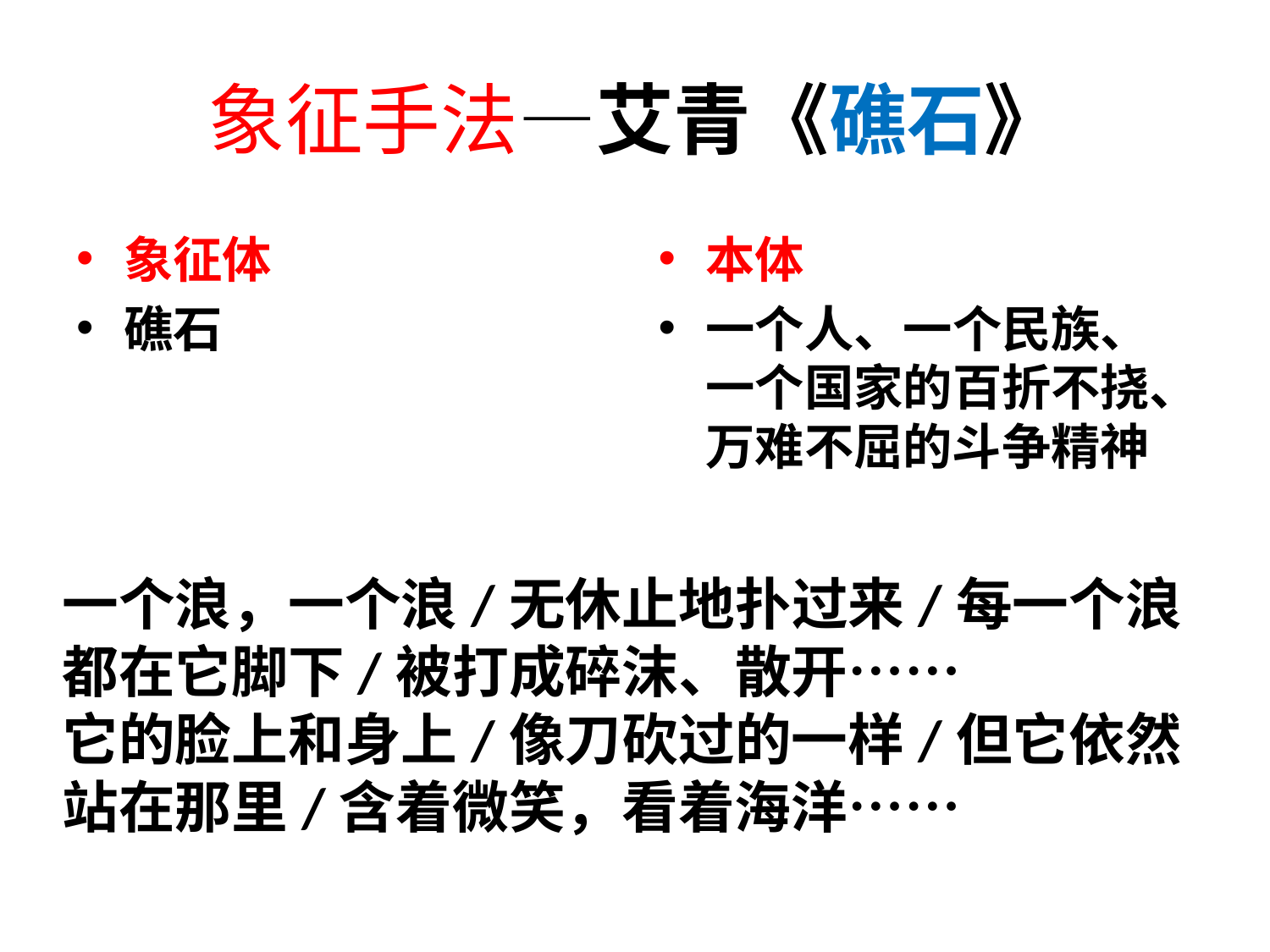

# 象征手法—艾青《礁石》
象征体
礁石
本体
一个人、一个民族、一个国家的百折不挠、万难不屈的斗争精神
一个浪，一个浪/无休止地扑过来/每一个浪都在它脚下/被打成碎沫、散开……
它的脸上和身上/像刀砍过的一样/但它依然站在那里/含着微笑，看着海洋……